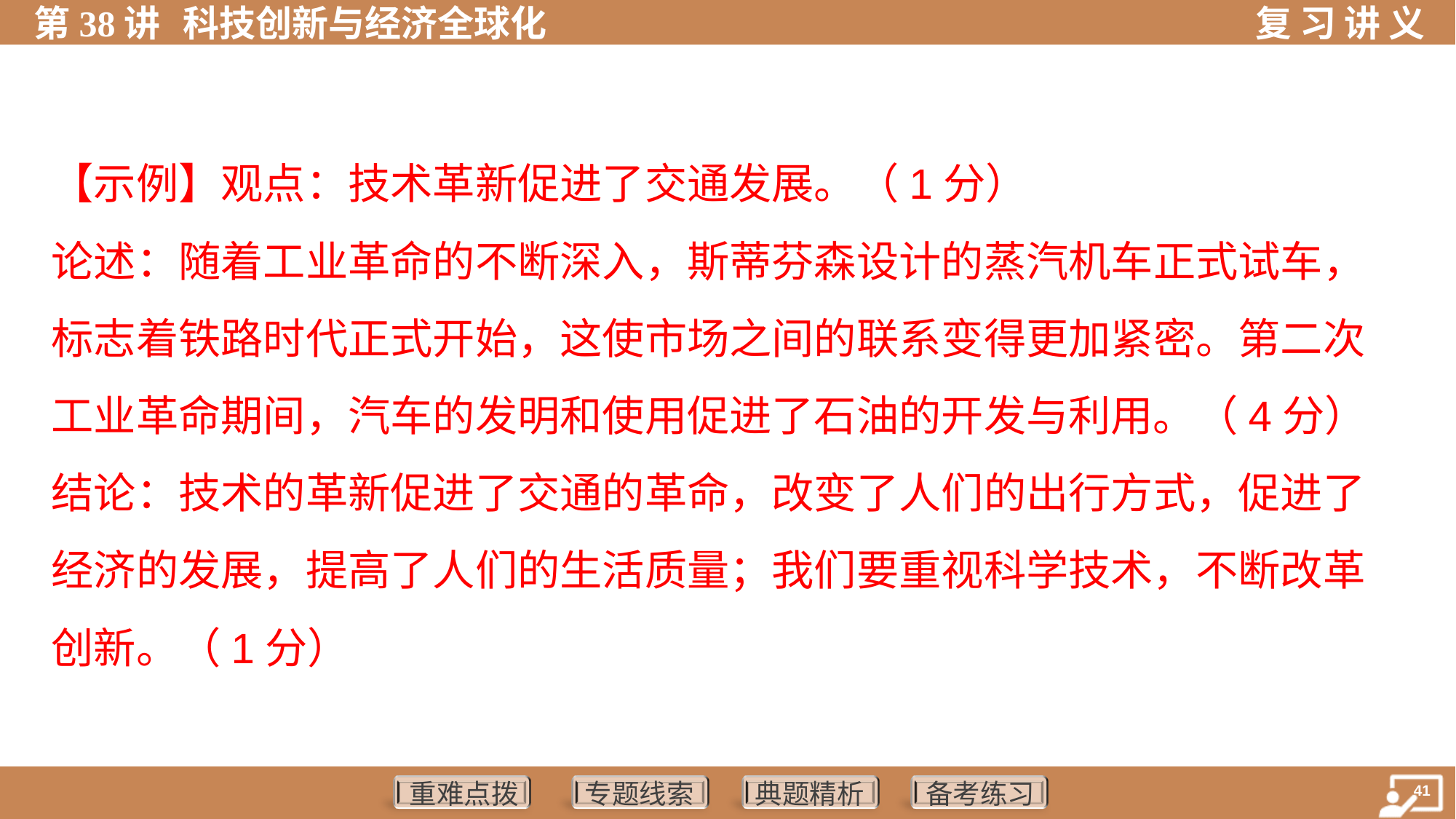

【示例】观点：技术革新促进了交通发展。（1分）
论述：随着工业革命的不断深入，斯蒂芬森设计的蒸汽机车正式试车，
标志着铁路时代正式开始，这使市场之间的联系变得更加紧密。第二次
工业革命期间，汽车的发明和使用促进了石油的开发与利用。（4分）
结论：技术的革新促进了交通的革命，改变了人们的出行方式，促进了
经济的发展，提高了人们的生活质量；我们要重视科学技术，不断改革
创新。（1分）